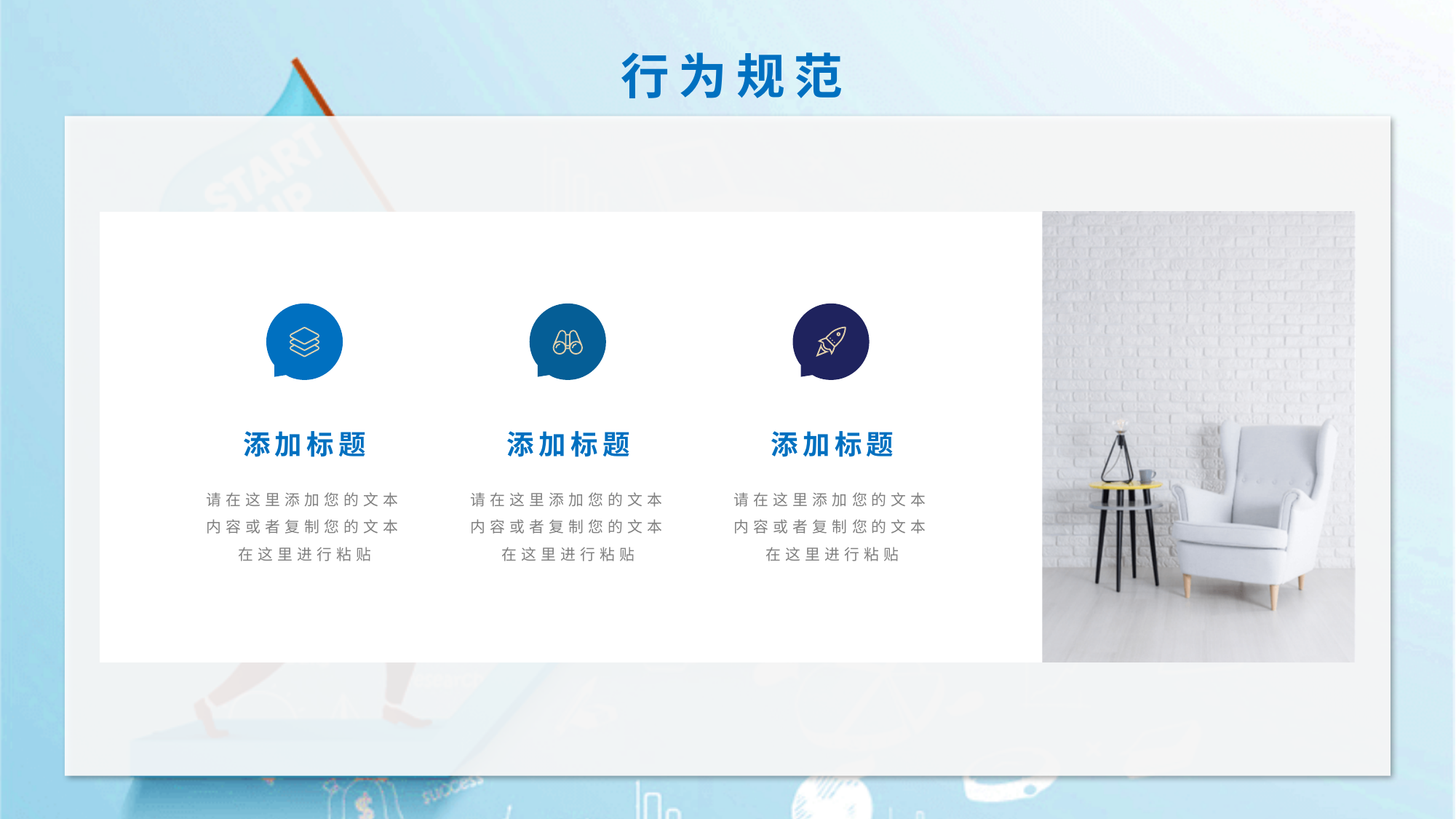

行为规范

添加标题
添加标题
添加标题
请在这里添加您的文本内容或者复制您的文本在这里进行粘贴
请在这里添加您的文本内容或者复制您的文本在这里进行粘贴
请在这里添加您的文本内容或者复制您的文本在这里进行粘贴